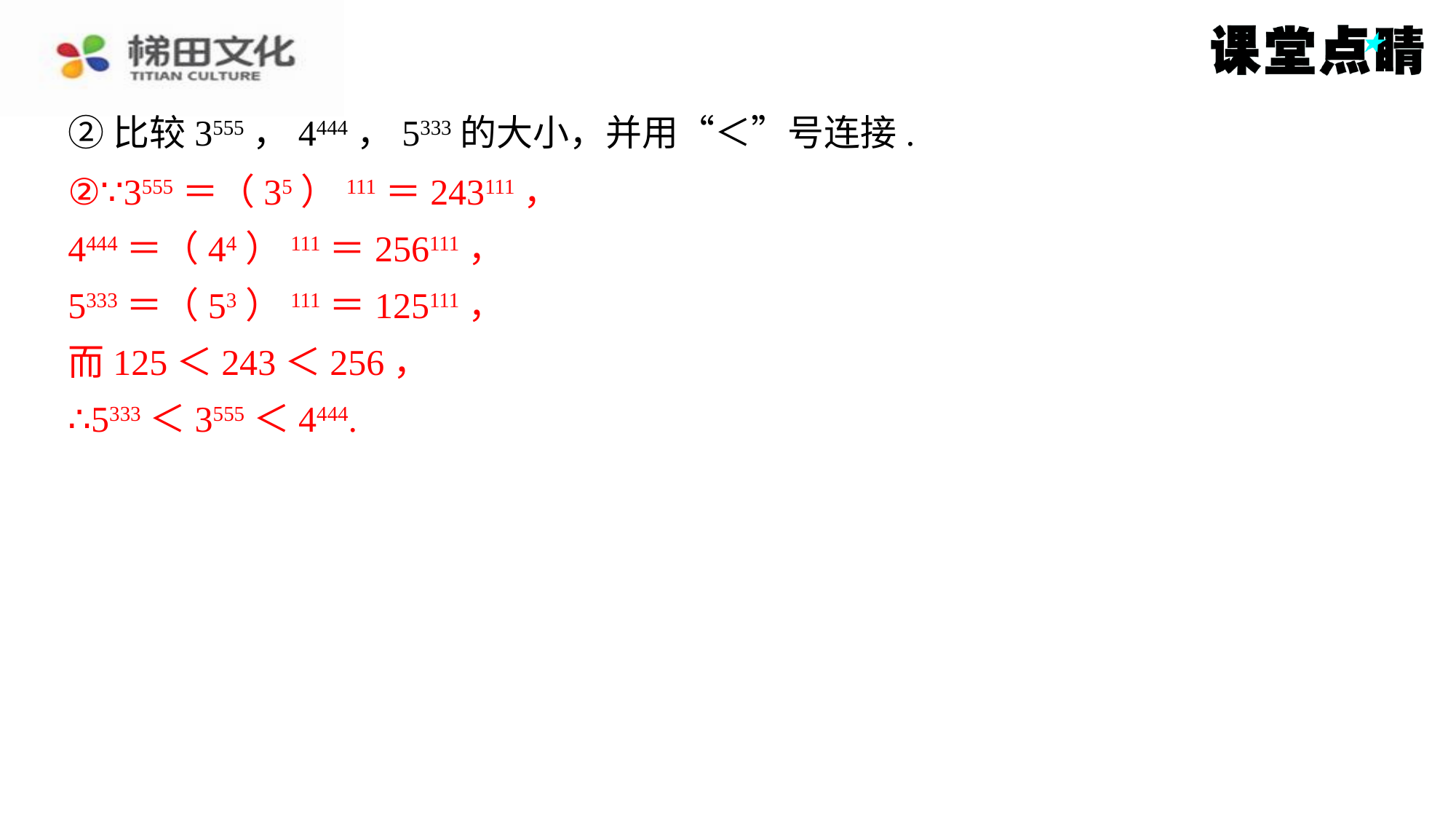

②比较3555，4444，5333的大小，并用“＜”号连接.
②∵3555＝（35）111＝243111，
②∵3555＝（35）111＝243111，
4444＝（44）111＝256111，
5333＝（53）111＝125111，
而125＜243＜256，
∴5333＜3555＜4444.
4444＝（44）111＝256111，
5333＝（53）111＝125111，
而125＜243＜256，
∴5333＜3555＜4444.